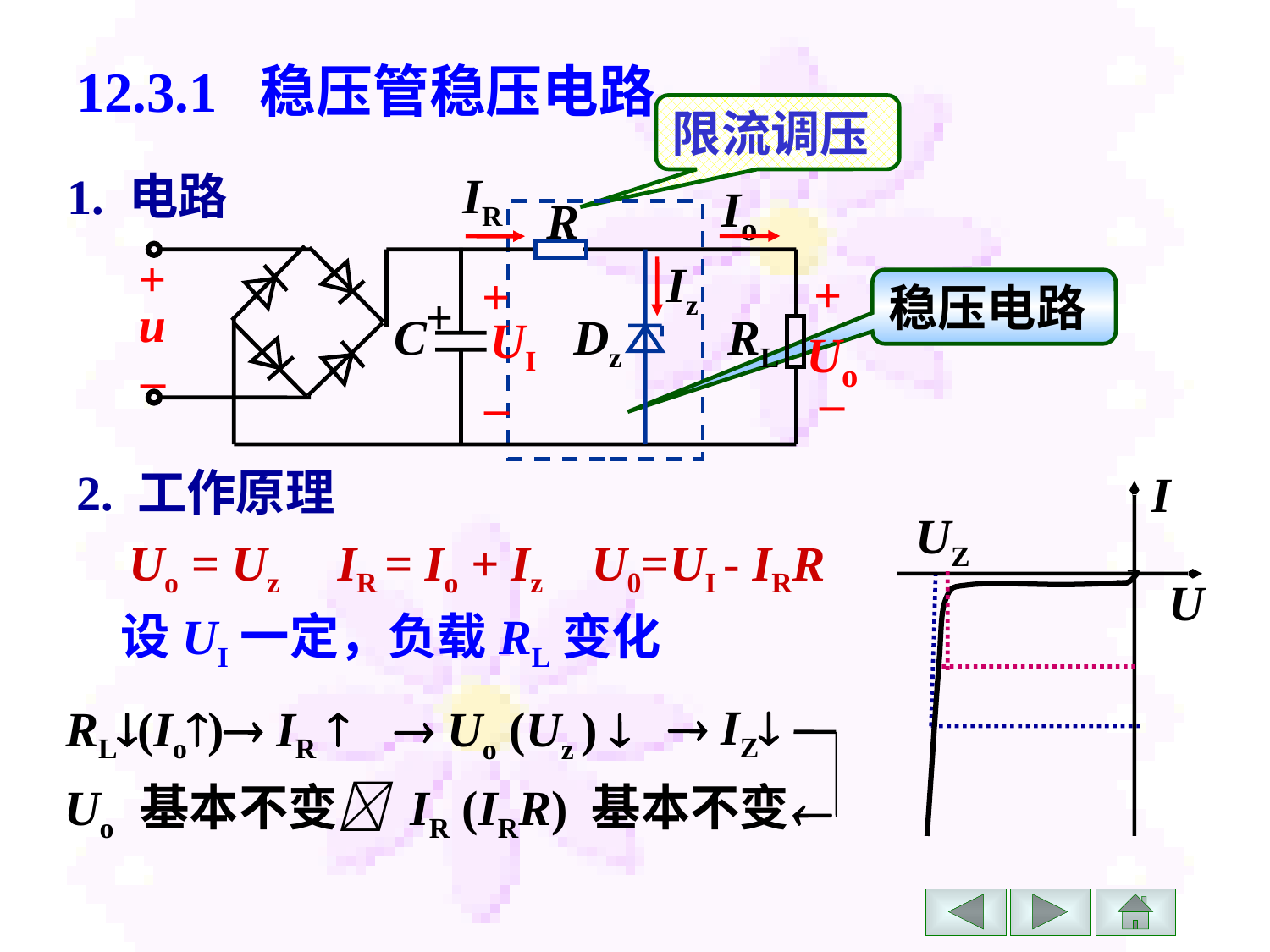

# 12.3.1  稳压管稳压电路
限流调压
1. 电路
IR
Io
R

+

Iz

+
+
UI
–

+

u

C
Dz
RL
Uo

–

–

稳压电路
2. 工作原理
I

UZ
U

Uo = Uz        IR = Io + Iz      U0=UI - IRR

设UI一定，负载RL变化

→ IZ↓
→ Uo (Uz ) ↓
RL↓(Io↑)→ IR ↑

Uo  基本不变← IR (IRR) 基本不变

←